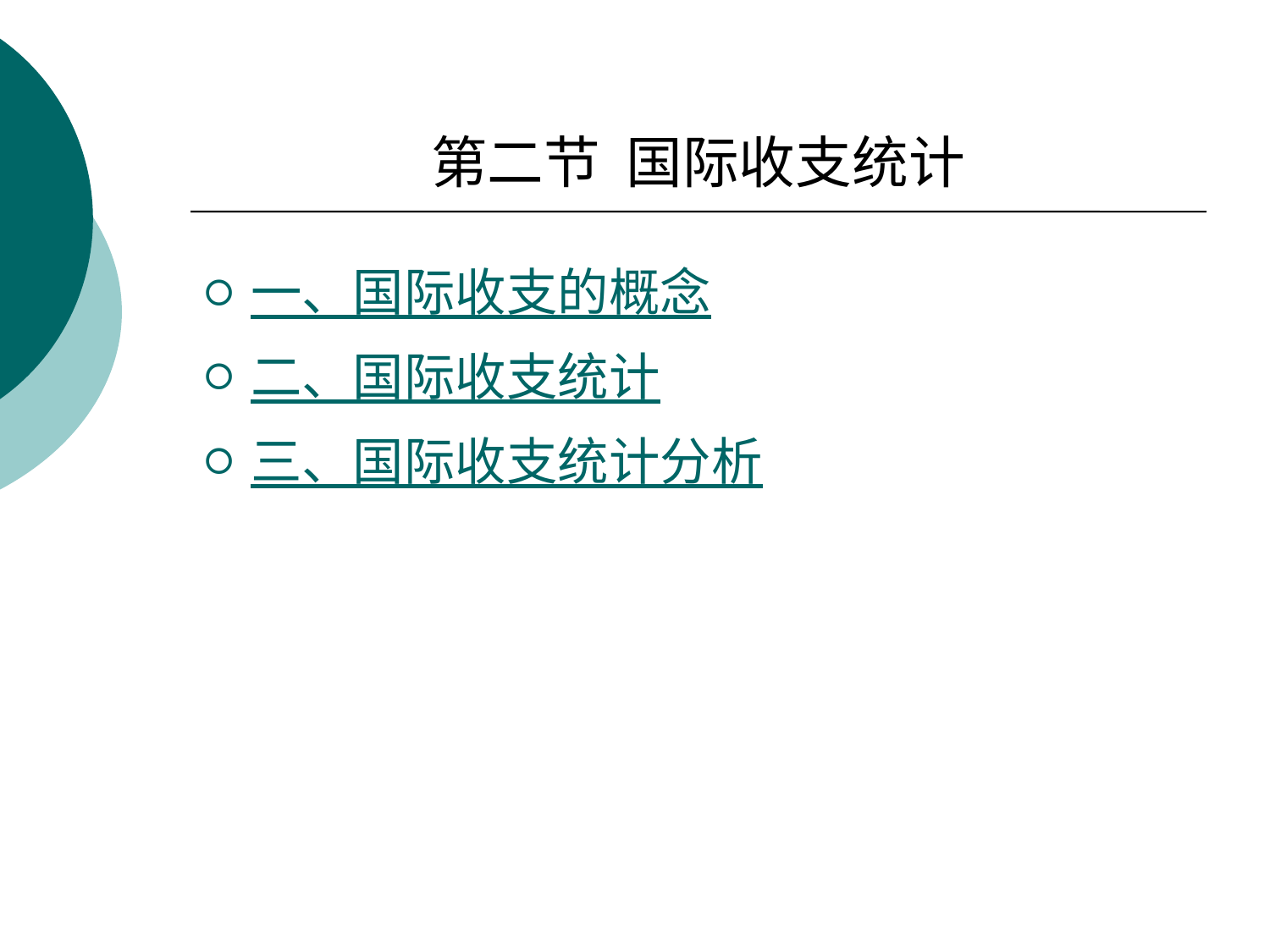

# 第二节  国际收支统计
一、国际收支的概念
二、国际收支统计
三、国际收支统计分析